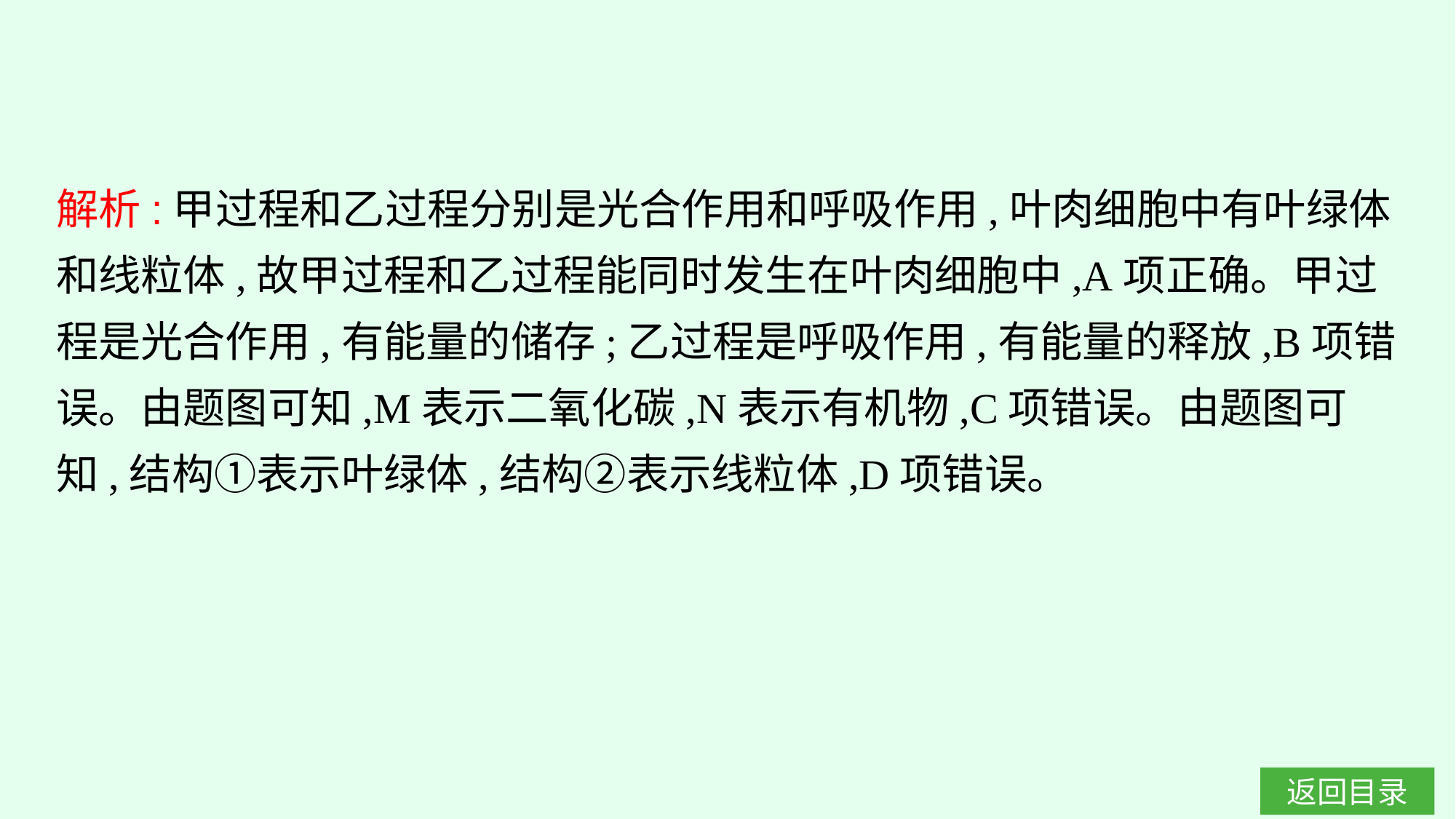

解析:甲过程和乙过程分别是光合作用和呼吸作用,叶肉细胞中有叶绿体和线粒体,故甲过程和乙过程能同时发生在叶肉细胞中,A项正确。甲过程是光合作用,有能量的储存;乙过程是呼吸作用,有能量的释放,B项错误。由题图可知,M表示二氧化碳,N表示有机物,C项错误。由题图可知,结构①表示叶绿体,结构②表示线粒体,D项错误。